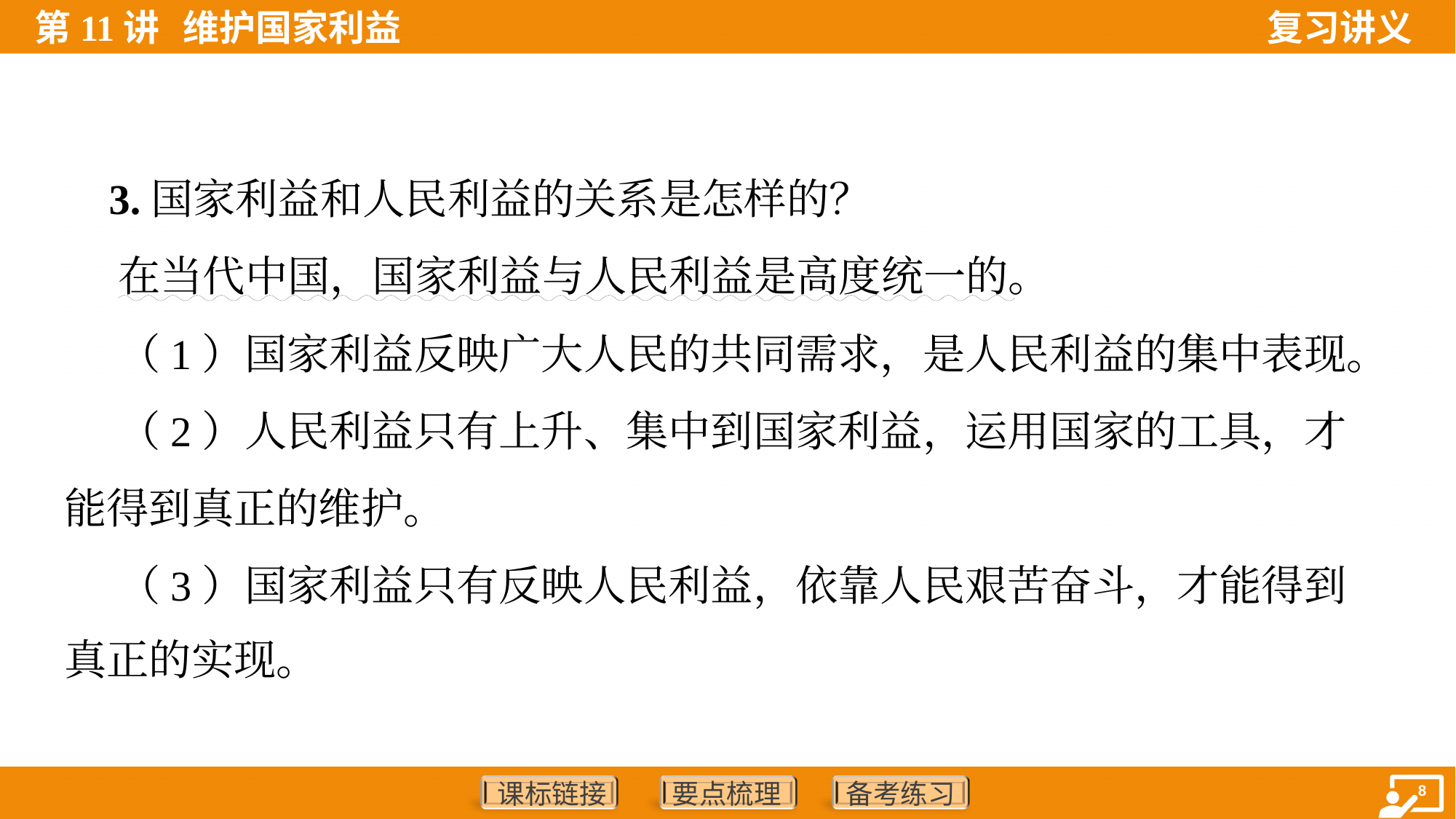

3.国家利益和人民利益的关系是怎样的？
    在当代中国，国家利益与人民利益是高度统一的。
    （1）国家利益反映广大人民的共同需求，是人民利益的集中表现。
    （2）人民利益只有上升、集中到国家利益，运用国家的工具，才
能得到真正的维护。
    （3）国家利益只有反映人民利益，依靠人民艰苦奋斗，才能得到
真正的实现。